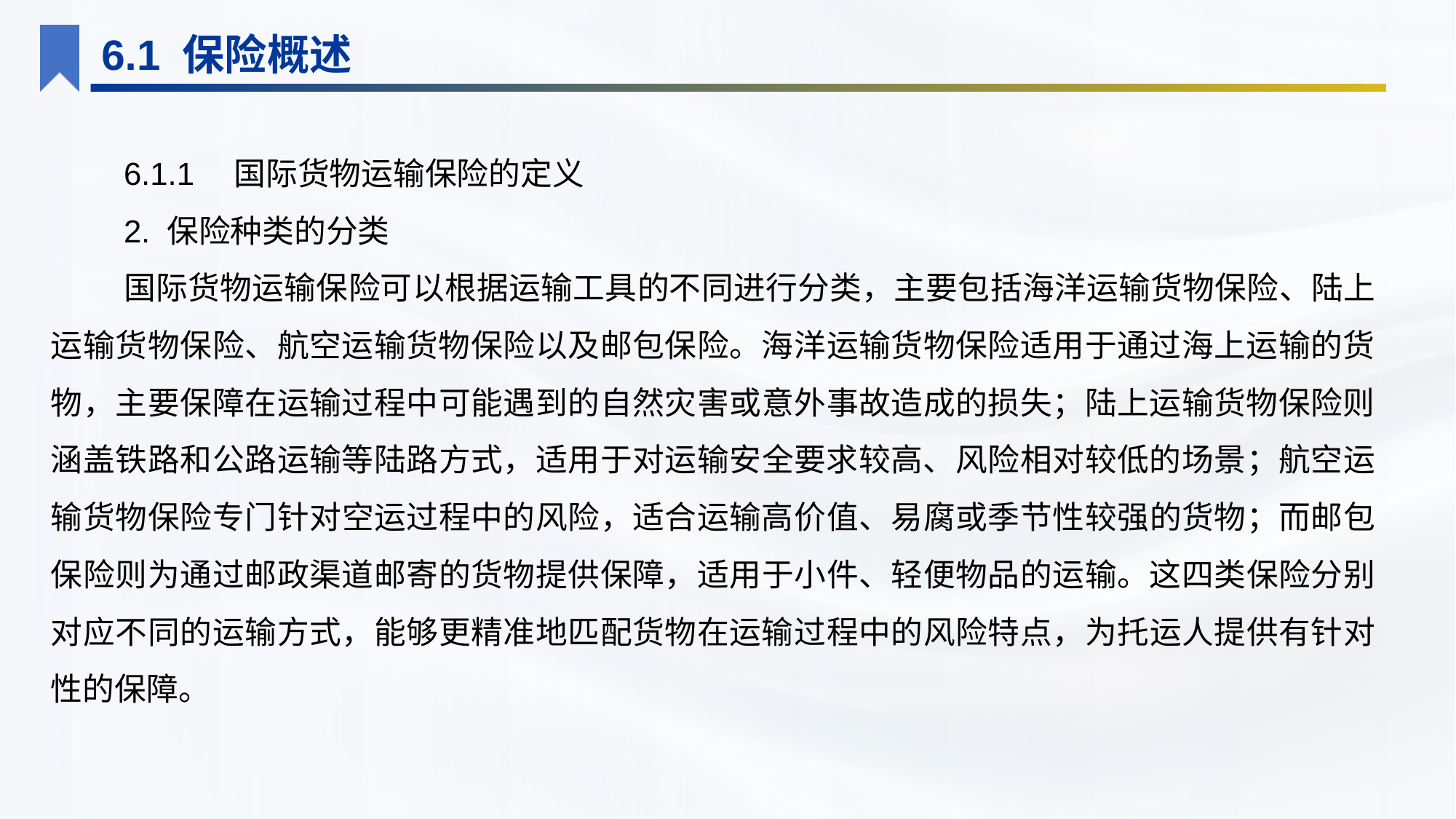

6.1 保险概述
6.1.1　国际货物运输保险的定义
2. 保险种类的分类
国际货物运输保险可以根据运输工具的不同进行分类，主要包括海洋运输货物保险、陆上运输货物保险、航空运输货物保险以及邮包保险。海洋运输货物保险适用于通过海上运输的货物，主要保障在运输过程中可能遇到的自然灾害或意外事故造成的损失；陆上运输货物保险则涵盖铁路和公路运输等陆路方式，适用于对运输安全要求较高、风险相对较低的场景；航空运输货物保险专门针对空运过程中的风险，适合运输高价值、易腐或季节性较强的货物；而邮包保险则为通过邮政渠道邮寄的货物提供保障，适用于小件、轻便物品的运输。这四类保险分别对应不同的运输方式，能够更精准地匹配货物在运输过程中的风险特点，为托运人提供有针对性的保障。